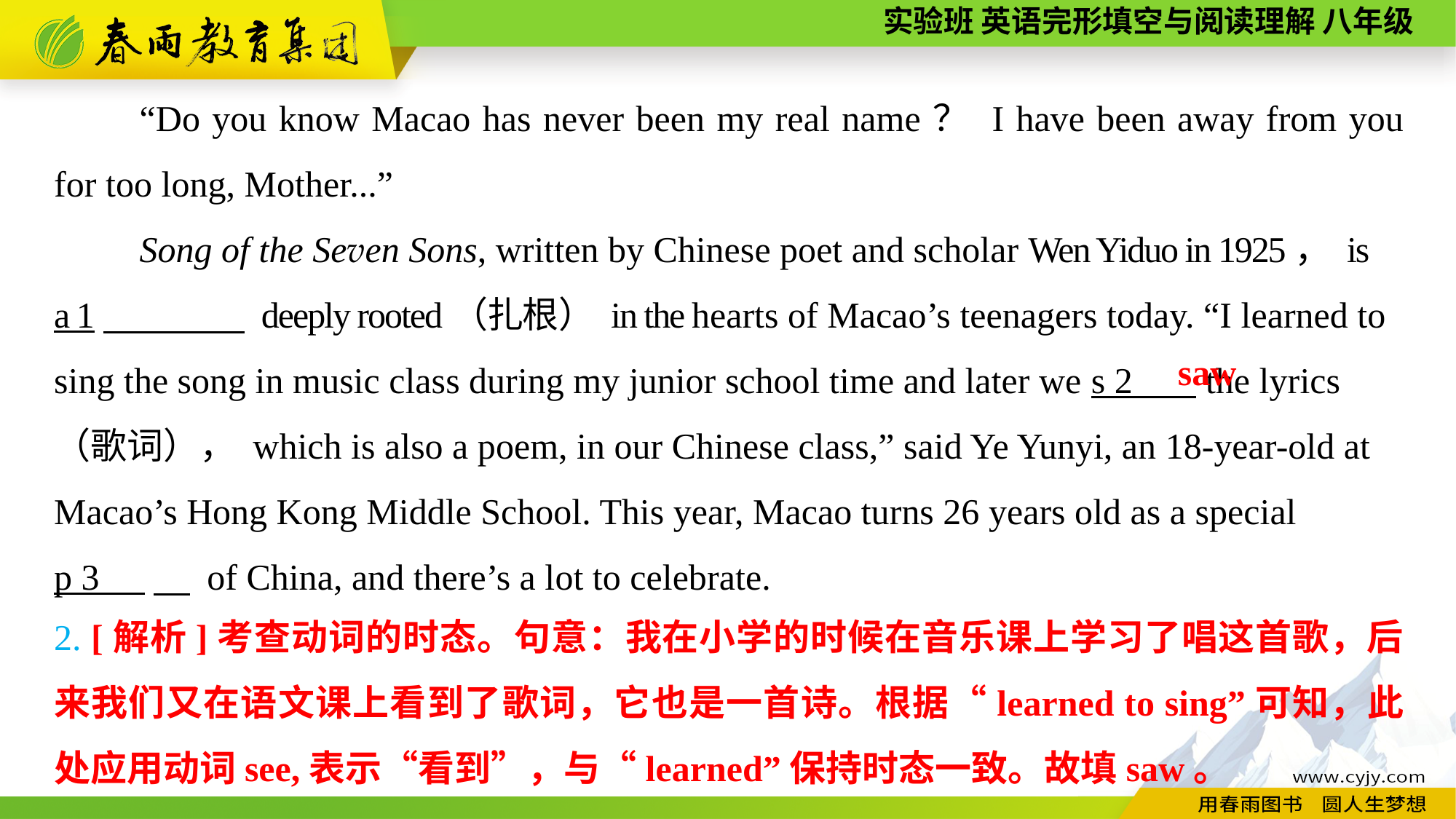

“Do you know Macao has never been my real name？ I have been away from you for too long, Mother...”
Song of the Seven Sons, written by Chinese poet and scholar Wen Yiduo in 1925， is
a 1　　　　 deeply rooted（扎根） in the hearts of Macao’s teenagers today. “I learned to sing the song in music class during my junior school time and later we s 2        the lyrics（歌词）， which is also a poem, in our Chinese class,” said Ye Yunyi, an 18-year-old at Macao’s Hong Kong Middle School. This year, Macao turns 26 years old as a special
p 3     　 of China, and there’s a lot to celebrate.
saw
2. [解析]考查动词的时态。句意：我在小学的时候在音乐课上学习了唱这首歌，后来我们又在语文课上看到了歌词，它也是一首诗。根据“learned to sing”可知，此处应用动词see,表示“看到”，与“learned”保持时态一致。故填saw。